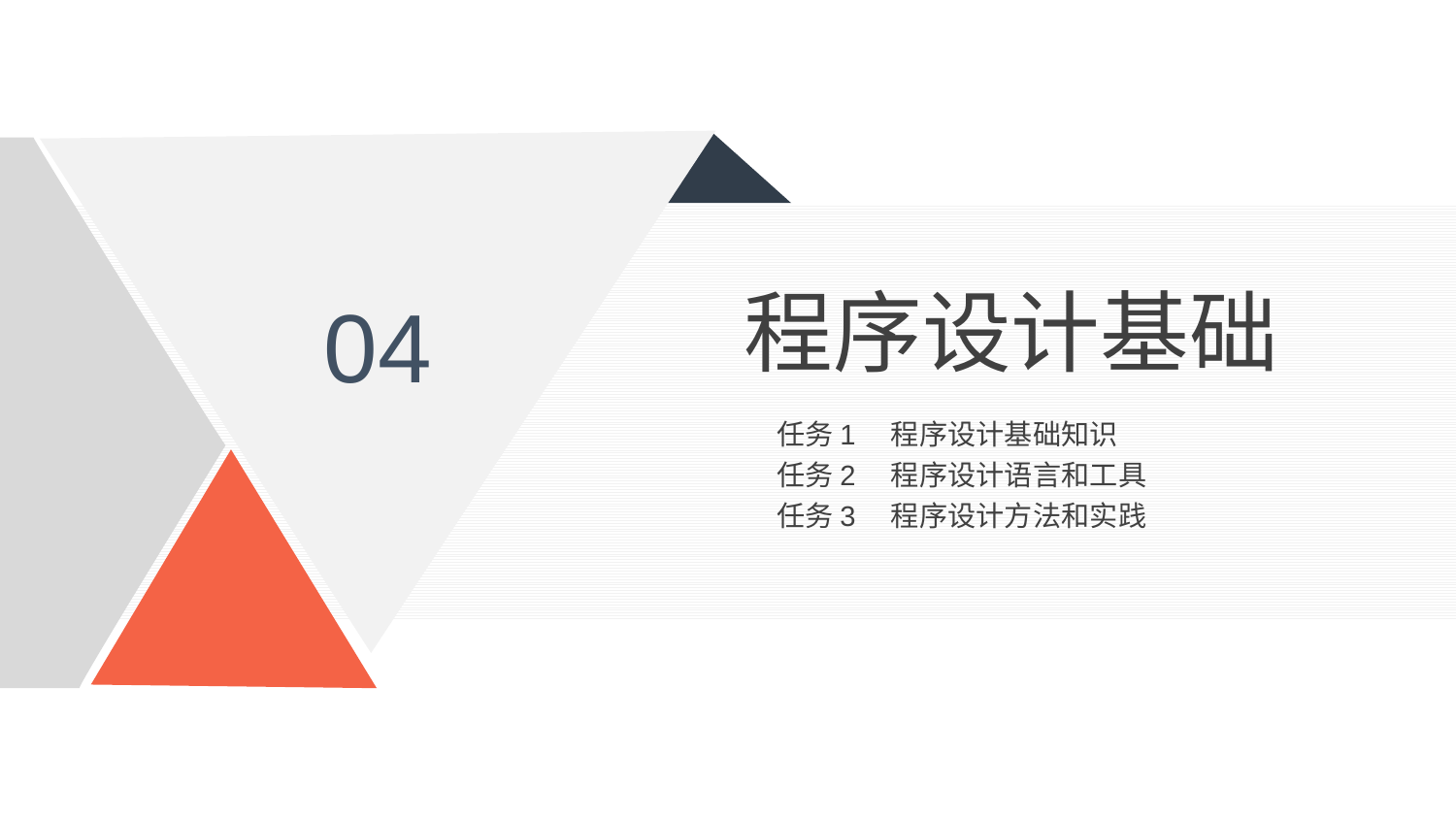

04
　程序设计基础
任务1　程序设计基础知识
任务2　程序设计语言和工具
任务3　程序设计方法和实践